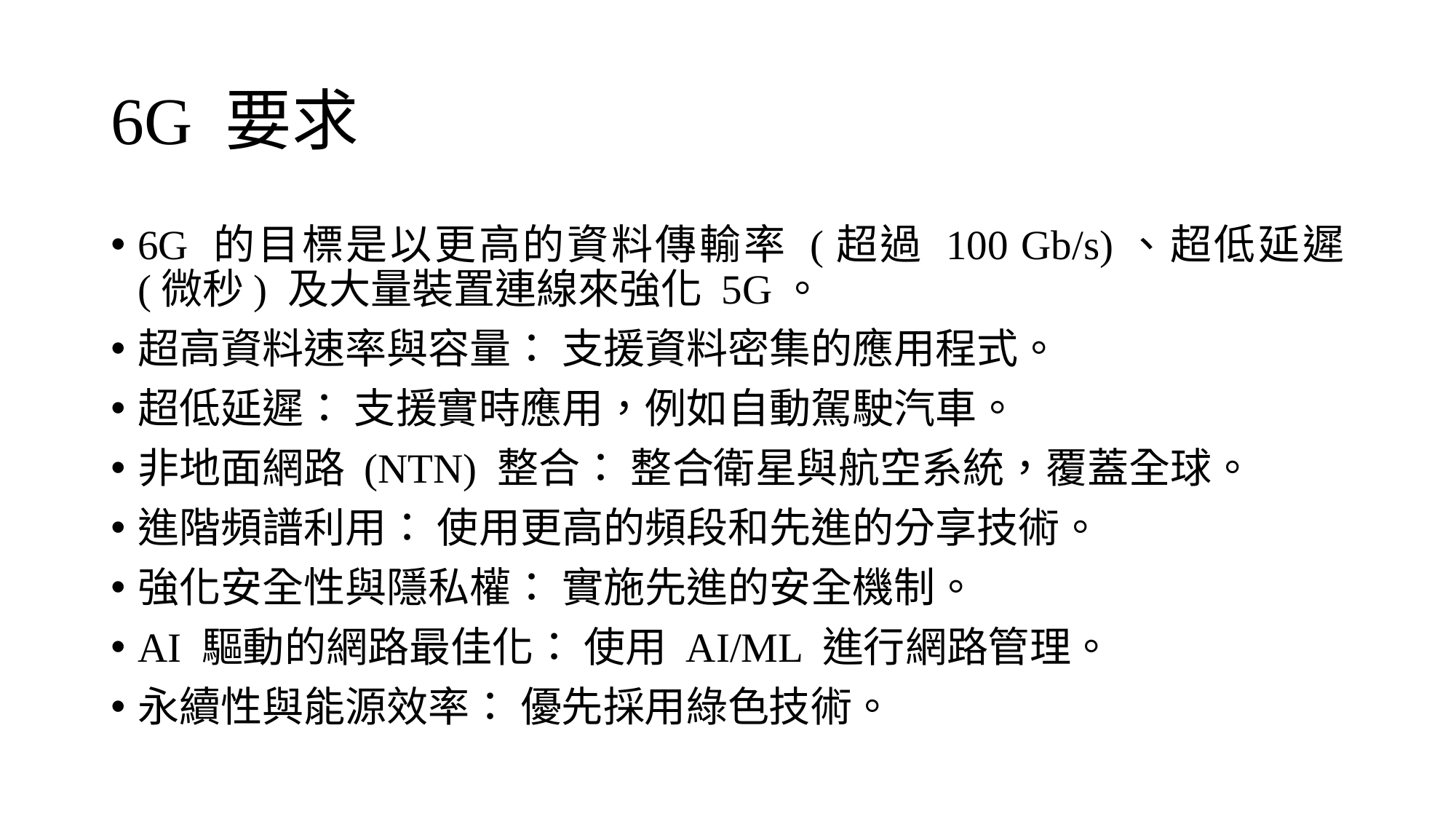

# 6G 要求
6G 的目標是以更高的資料傳輸率 (超過 100 Gb/s)、超低延遲 (微秒) 及大量裝置連線來強化 5G。
超高資料速率與容量： 支援資料密集的應用程式。
超低延遲： 支援實時應用，例如自動駕駛汽車。
非地面網路 (NTN) 整合： 整合衛星與航空系統，覆蓋全球。
進階頻譜利用： 使用更高的頻段和先進的分享技術。
強化安全性與隱私權： 實施先進的安全機制。
AI 驅動的網路最佳化： 使用 AI/ML 進行網路管理。
永續性與能源效率： 優先採用綠色技術。